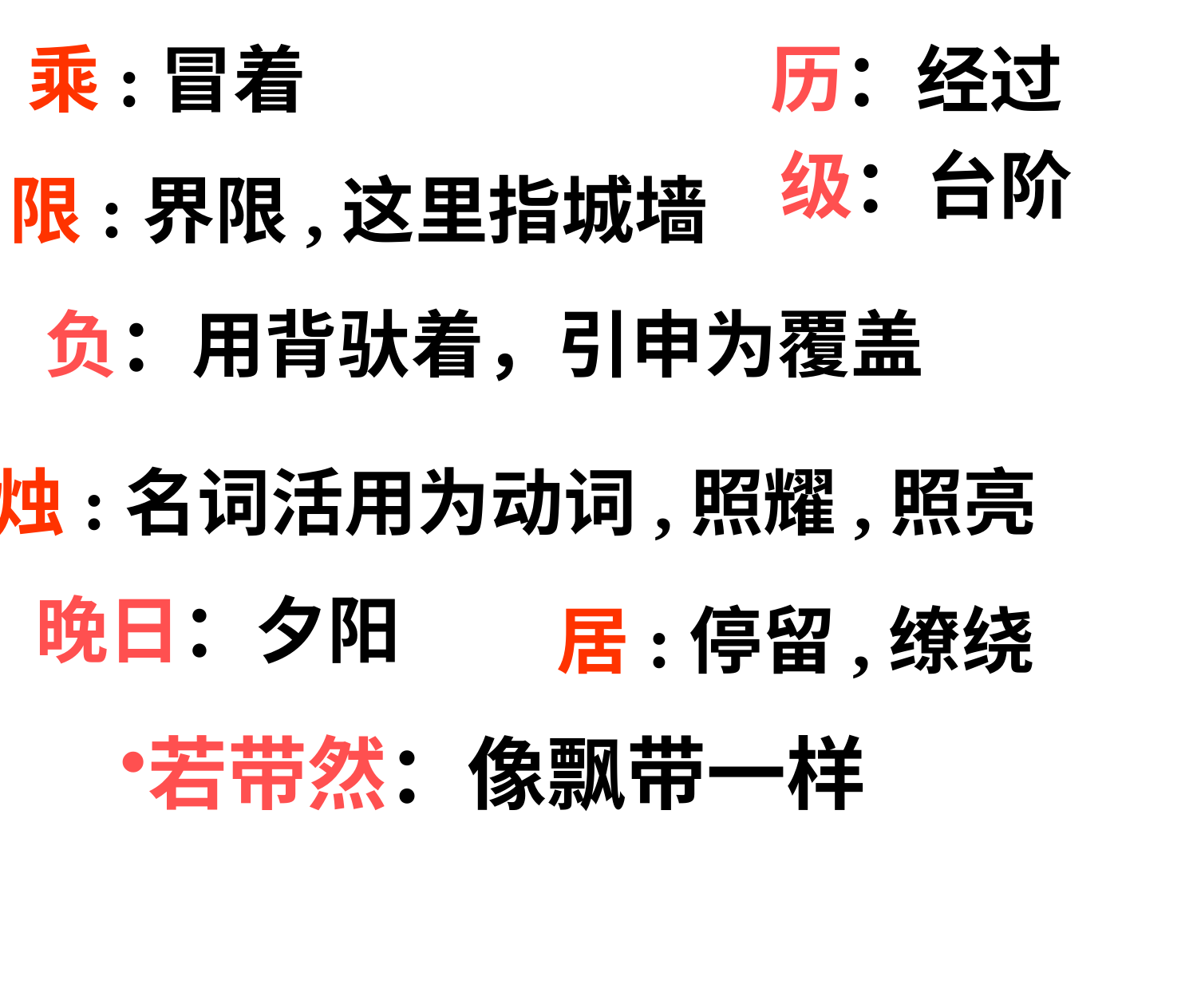

乘:冒着
历：经过
级：台阶
限:界限,这里指城墙
负：用背驮着，引申为覆盖
烛:名词活用为动词,照耀,照亮
晚日：夕阳
居:停留,缭绕
若带然：像飘带一样